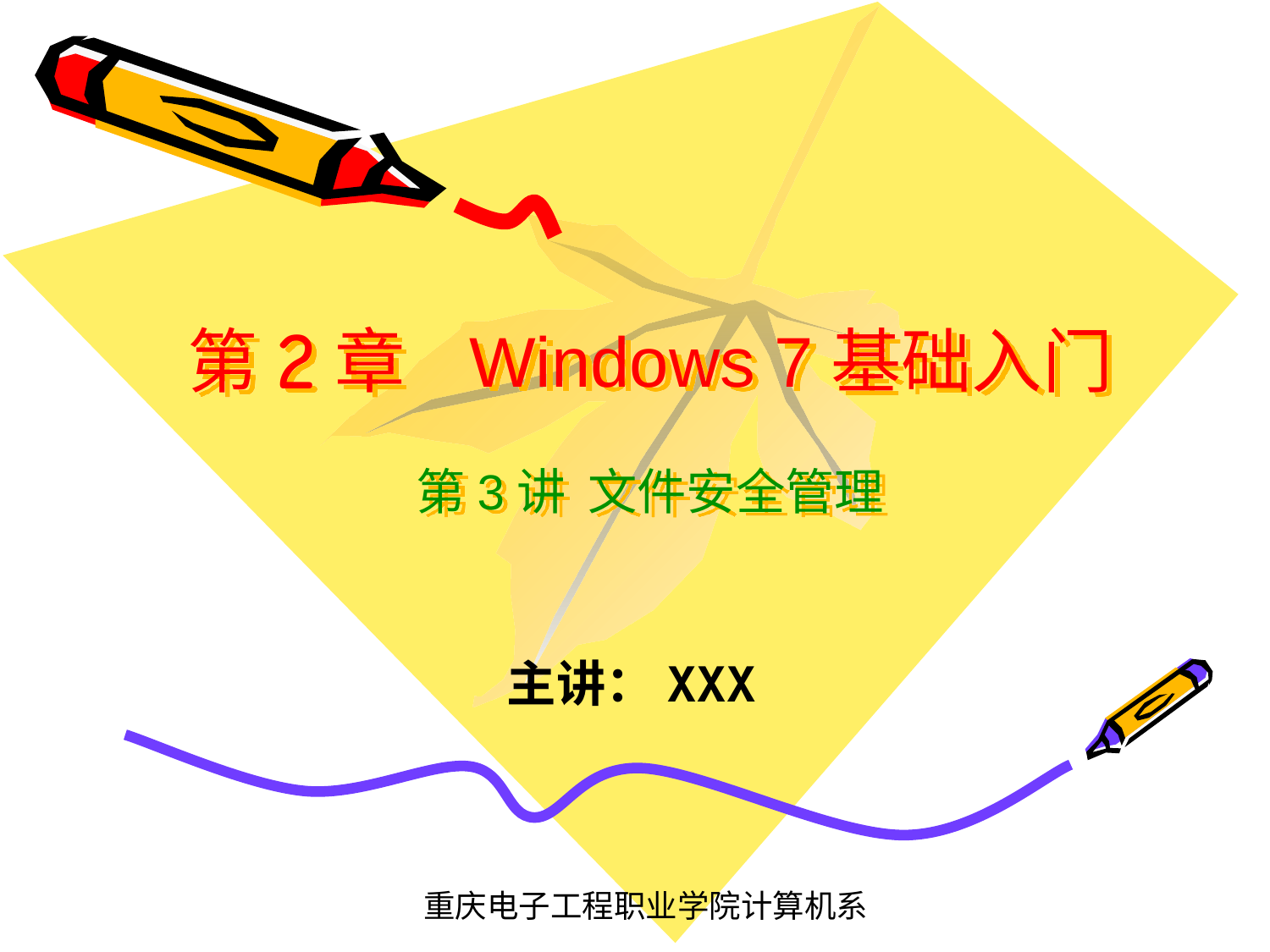

# 第2章   Windows 7基础入门 第3讲  文件安全管理
主讲：XXX